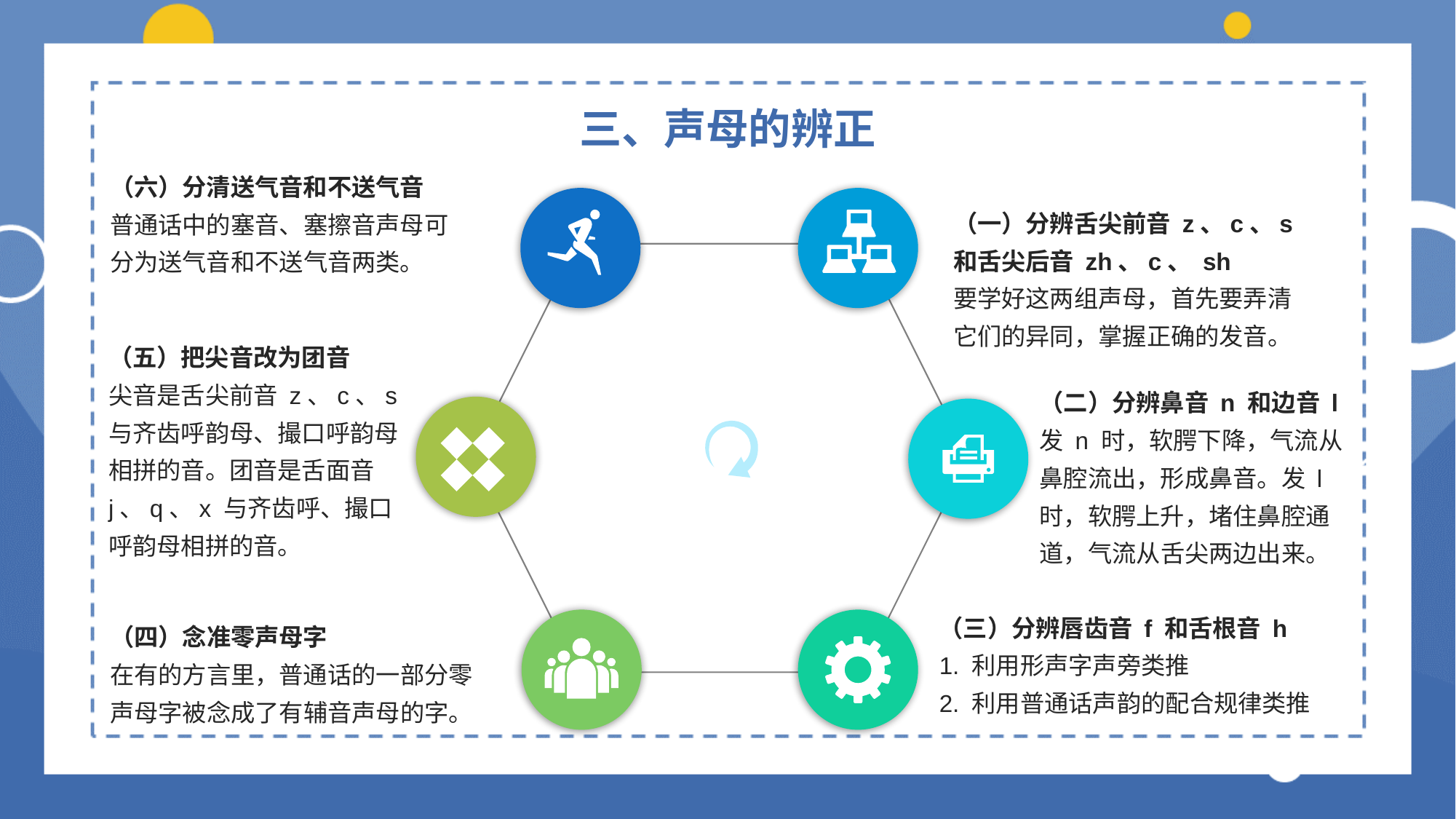

三、声母的辨正
（六）分清送气音和不送气音
普通话中的塞音、塞擦音声母可分为送气音和不送气音两类。

（一）分辨舌尖前音 z、c、s 和舌尖后音 zh、c、 sh
要学好这两组声母，首先要弄清它们的异同，掌握正确的发音。

（五）把尖音改为团音
尖音是舌尖前音 z、c、s 与齐齿呼韵母、撮口呼韵母相拼的音。团音是舌面音 j、q、x 与齐齿呼、撮口呼韵母相拼的音。
（二）分辨鼻音 n 和边音 l
发 n 时，软腭下降，气流从鼻腔流出，形成鼻音。发 l 时，软腭上升，堵住鼻腔通道，气流从舌尖两边出来。

（四）念准零声母字
在有的方言里，普通话的一部分零声母字被念成了有辅音声母的字。
（三）分辨唇齿音 f 和舌根音 h
1. 利用形声字声旁类推
2. 利用普通话声韵的配合规律类推